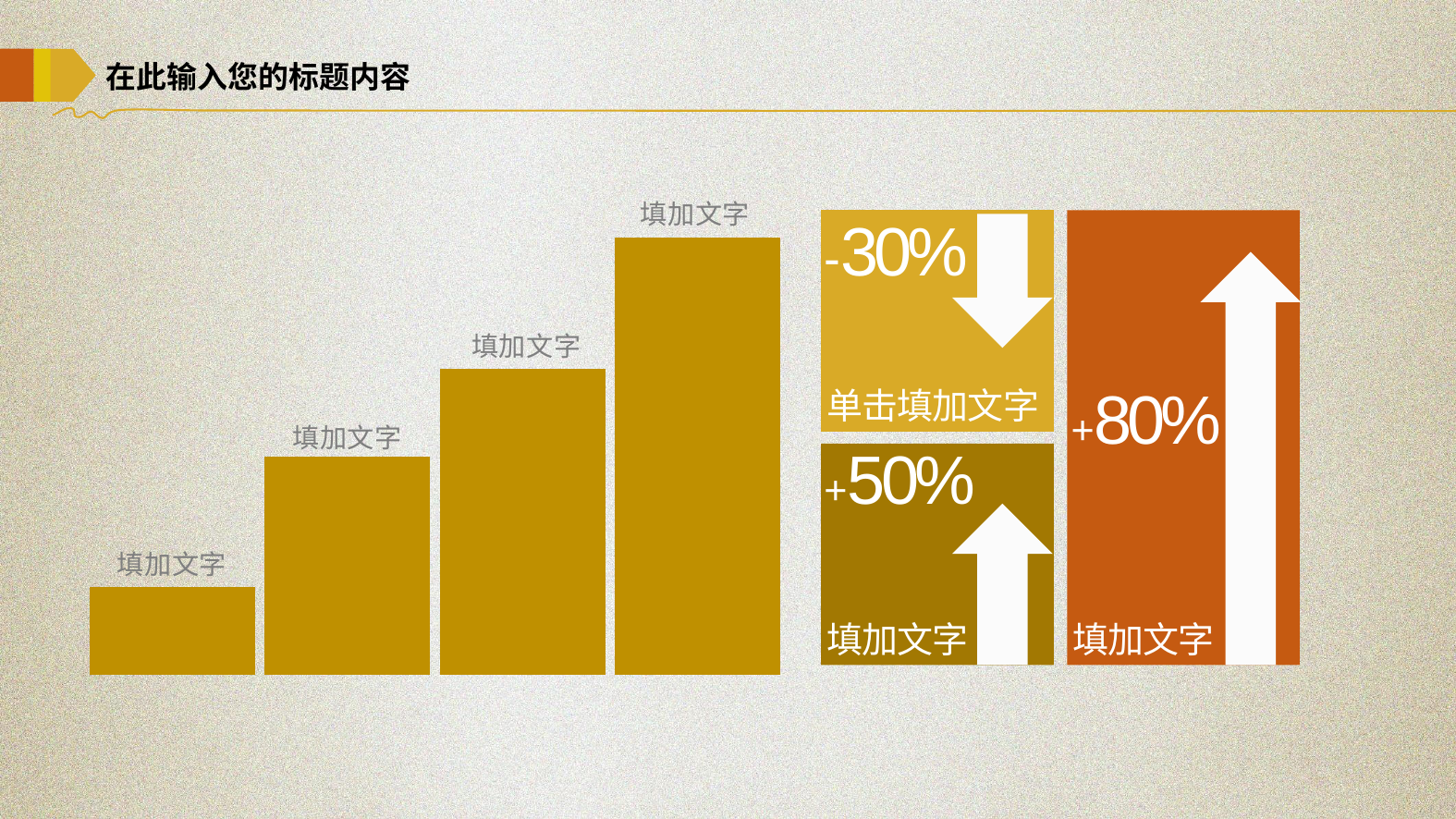

在此输入您的标题内容

### Chart

| Category | Rendering Engine |
|---|---|
| IE5 | 20.0 |
| IE7 | 50.0 |
| IE8 | 70.0 |
| IE9 | 100.0 |
-30%
填加文字
单击填加文字

+80%

+50%
填加文字